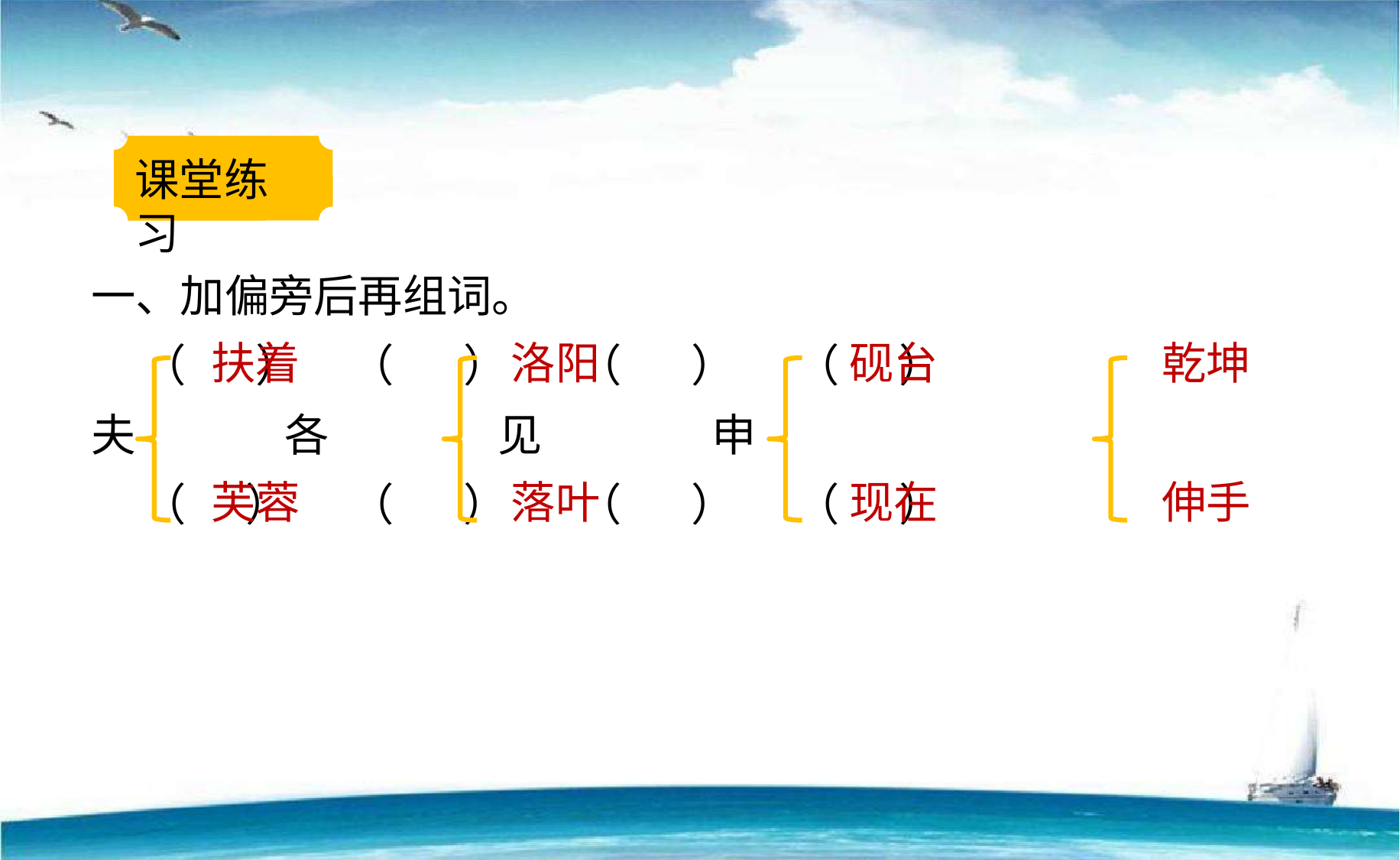

课堂练习
一、加偏旁后再组词。
    （       ）     （       ）       （       ）      （      ）
夫               各                 见                 申
    （      ）      （       ）       （       ）      （      ）

扶着
洛阳
砚台
乾坤

芙蓉
落叶
现在
伸手